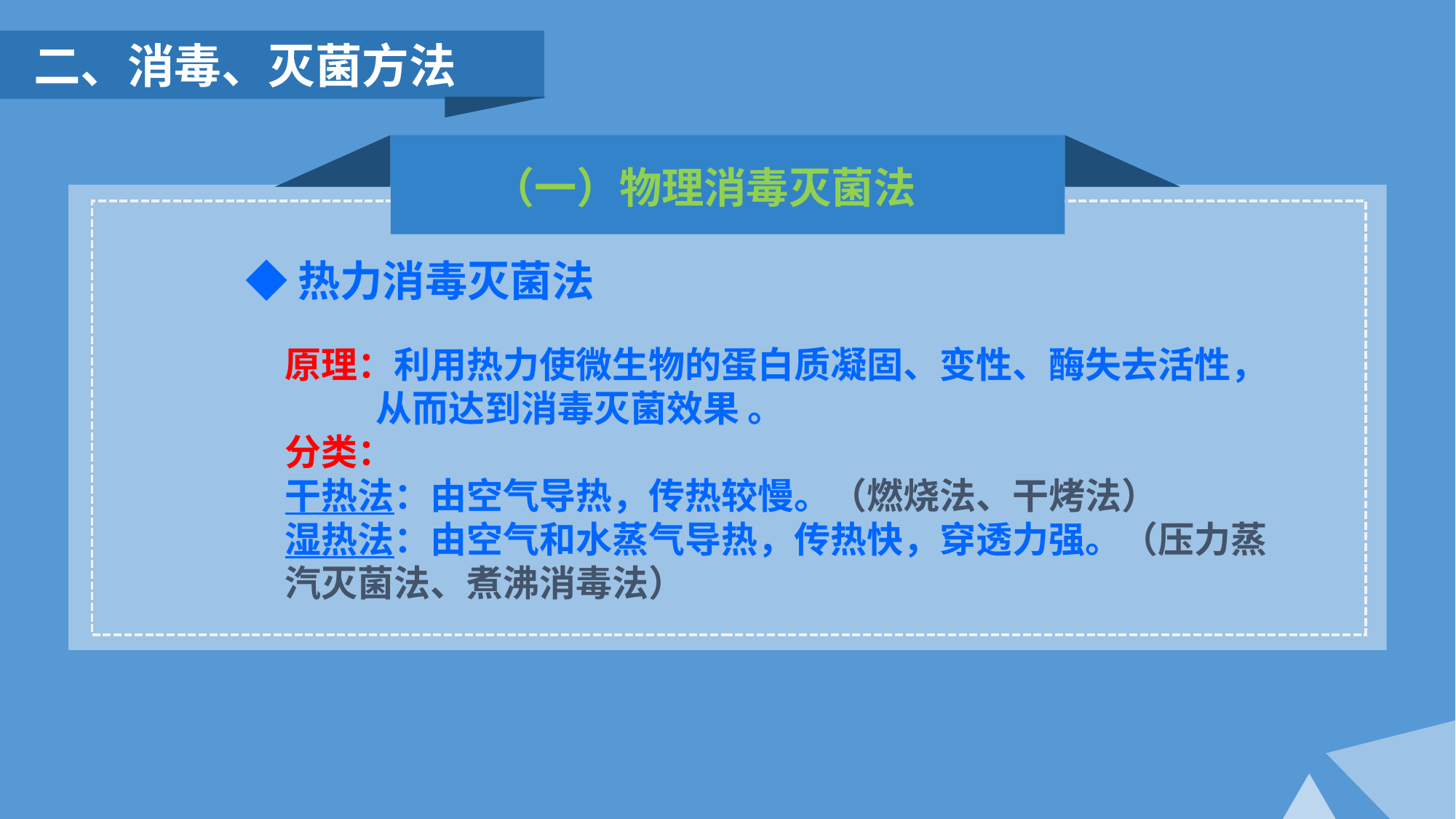

二、消毒、灭菌方法

（一）物理消毒灭菌法

◆热力消毒灭菌法

原理：利用热力使微生物的蛋白质凝固、变性、酶失去活性，
          从而达到消毒灭菌效果 。
分类：
干热法：由空气导热，传热较慢。（燃烧法、干烤法）
湿热法：由空气和水蒸气导热，传热快，穿透力强。（压力蒸汽灭菌法、煮沸消毒法）